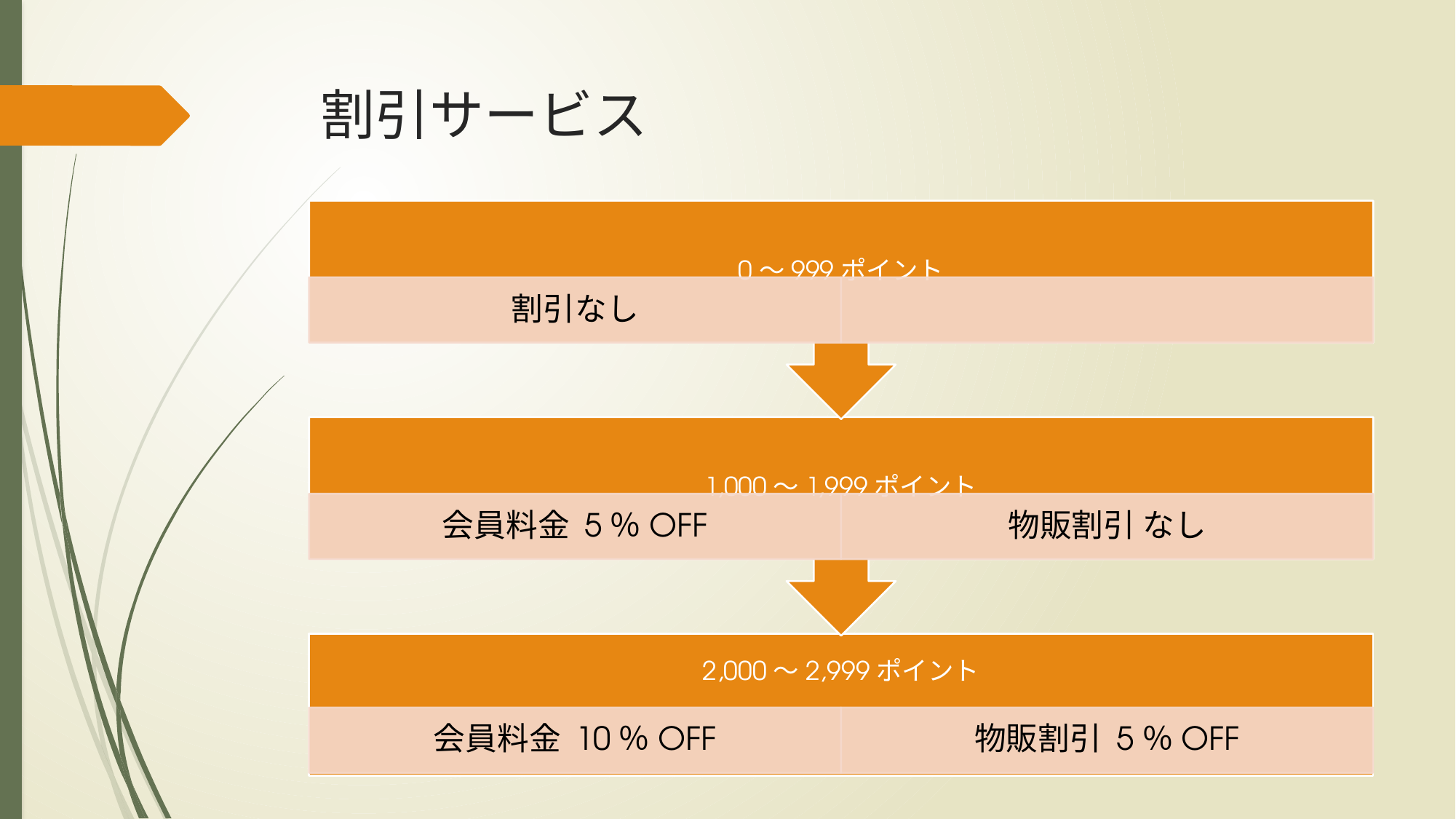

# 割引サービス
2,000～2,999ポイント
会員料金 10％OFF
物販割引 5％OFF
1,000～1,999ポイント
会員料金 5％OFF
物販割引 なし
0～999ポイント
割引なし